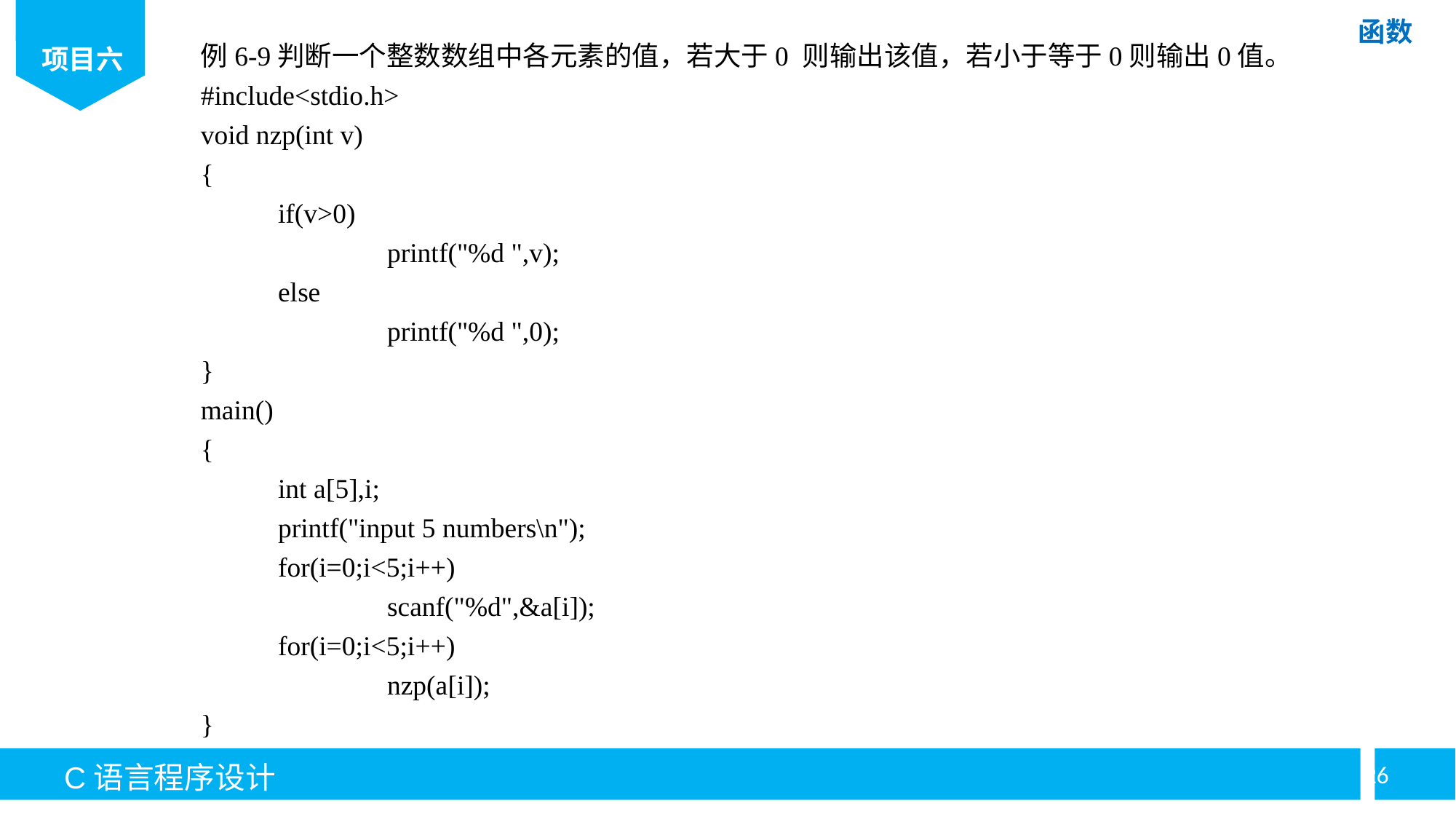

例6-9判断一个整数数组中各元素的值，若大于0 则输出该值，若小于等于0则输出0值。
#include<stdio.h>
void nzp(int v)
{
	if(v>0)
		printf("%d ",v);
	else
		printf("%d ",0);
}
main()
{
	int a[5],i;
	printf("input 5 numbers\n");
	for(i=0;i<5;i++)
		scanf("%d",&a[i]);
	for(i=0;i<5;i++)
		nzp(a[i]);
}